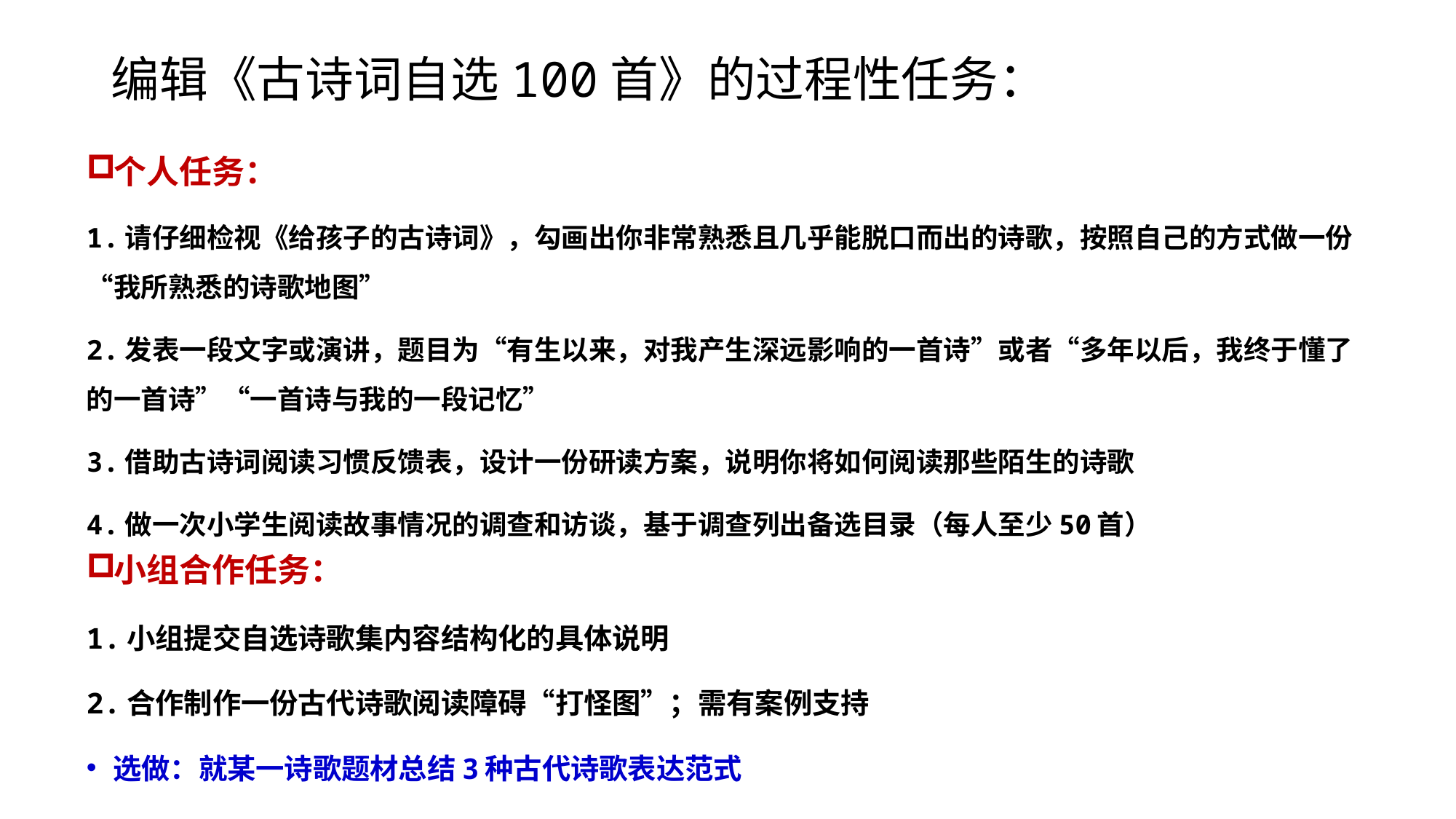

# 编辑《古诗词自选100首》的过程性任务：
个人任务：
1.请仔细检视《给孩子的古诗词》，勾画出你非常熟悉且几乎能脱口而出的诗歌，按照自己的方式做一份“我所熟悉的诗歌地图”
2.发表一段文字或演讲，题目为“有生以来，对我产生深远影响的一首诗”或者“多年以后，我终于懂了的一首诗”“一首诗与我的一段记忆”
3.借助古诗词阅读习惯反馈表，设计一份研读方案，说明你将如何阅读那些陌生的诗歌
4.做一次小学生阅读故事情况的调查和访谈，基于调查列出备选目录（每人至少50首）
小组合作任务：
1.小组提交自选诗歌集内容结构化的具体说明
2.合作制作一份古代诗歌阅读障碍“打怪图”；需有案例支持
选做：就某一诗歌题材总结3种古代诗歌表达范式